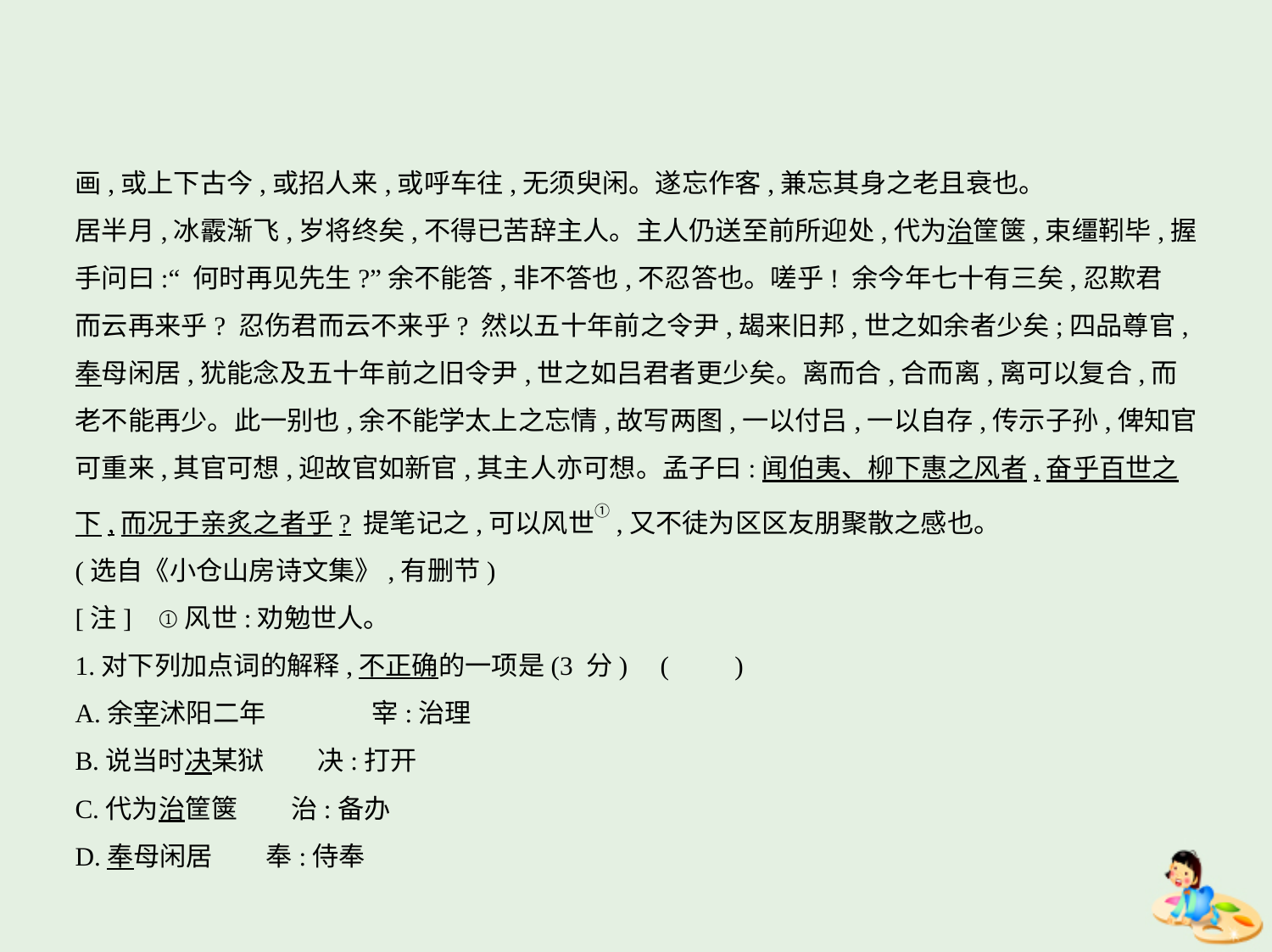

画,或上下古今,或招人来,或呼车往,无须臾闲。遂忘作客,兼忘其身之老且衰也。
居半月,冰霰渐飞,岁将终矣,不得已苦辞主人。主人仍送至前所迎处,代为治筐箧,束缰靷毕,握
手问曰:“ 何时再见先生?”余不能答,非不答也,不忍答也。嗟乎! 余今年七十有三矣,忍欺君
而云再来乎? 忍伤君而云不来乎? 然以五十年前之令尹,朅来旧邦,世之如余者少矣;四品尊官,
奉母闲居,犹能念及五十年前之旧令尹,世之如吕君者更少矣。离而合,合而离,离可以复合,而
老不能再少。此一别也,余不能学太上之忘情,故写两图,一以付吕,一以自存,传示子孙,俾知官
可重来,其官可想,迎故官如新官,其主人亦可想。孟子曰:闻伯夷、柳下惠之风者,奋乎百世之
下,而况于亲炙之者乎? 提笔记之,可以风世①,又不徒为区区友朋聚散之感也。
(选自《小仓山房诗文集》,有删节)
[注]    ①风世:劝勉世人。
1.对下列加点词的解释,不正确的一项是(3 分) (　　)
A.余宰沭阳二年　　　　宰:治理
B.说当时决某狱　　决:打开
C.代为治筐箧　　治:备办
D.奉母闲居　　奉:侍奉